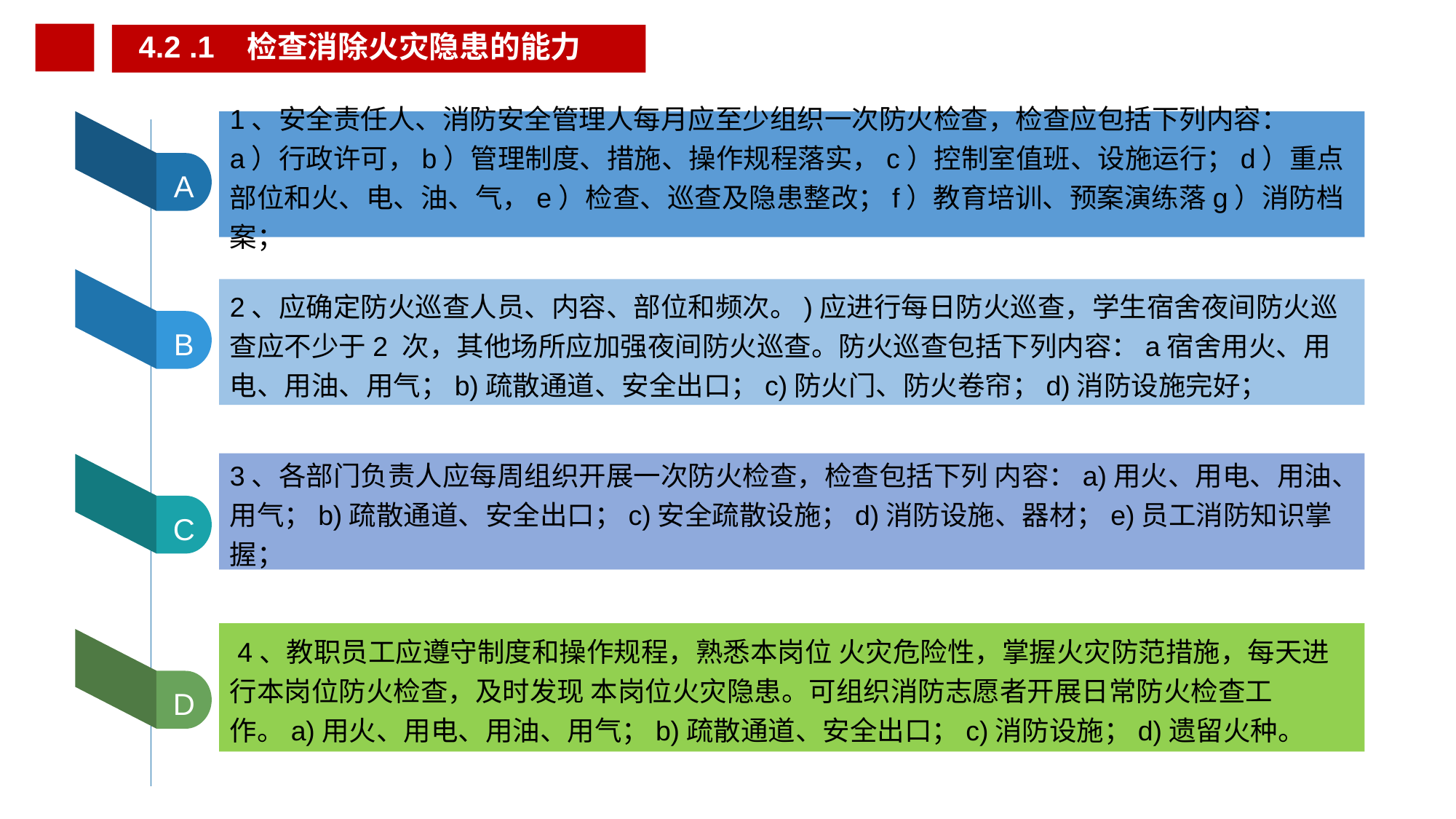

4.2 .1   检查消除火灾隐患的能力

1、安全责任人、消防安全管理人每月应至少组织一次防火检查，检查应包括下列内容：
a）行政许可，b）管理制度、措施、操作规程落实，c）控制室值班、设施运行；d）重点部位和火、电、油、气，e）检查、巡查及隐患整改；f）教育培训、预案演练落g）消防档案；
A

2、应确定防火巡查人员、内容、部位和频次。)应进行每日防火巡查，学生宿舍夜间防火巡查应不少于2 次，其他场所应加强夜间防火巡查。防火巡查包括下列内容：a宿舍用火、用电、用油、用气；b)疏散通道、安全出口；c)防火门、防火卷帘；d)消防设施完好；
B
3、各部门负责人应每周组织开展一次防火检查，检查包括下列 内容：a)用火、用电、用油、用气；b)疏散通道、安全出口；c)安全疏散设施；d)消防设施、器材；e)员工消防知识掌握；

C
 4、教职员工应遵守制度和操作规程，熟悉本岗位 火灾危险性，掌握火灾防范措施，每天进行本岗位防火检查，及时发现 本岗位火灾隐患。可组织消防志愿者开展日常防火检查工作。a)用火、用电、用油、用气；b)疏散通道、安全出口；c)消防设施；d)遗留火种。

D